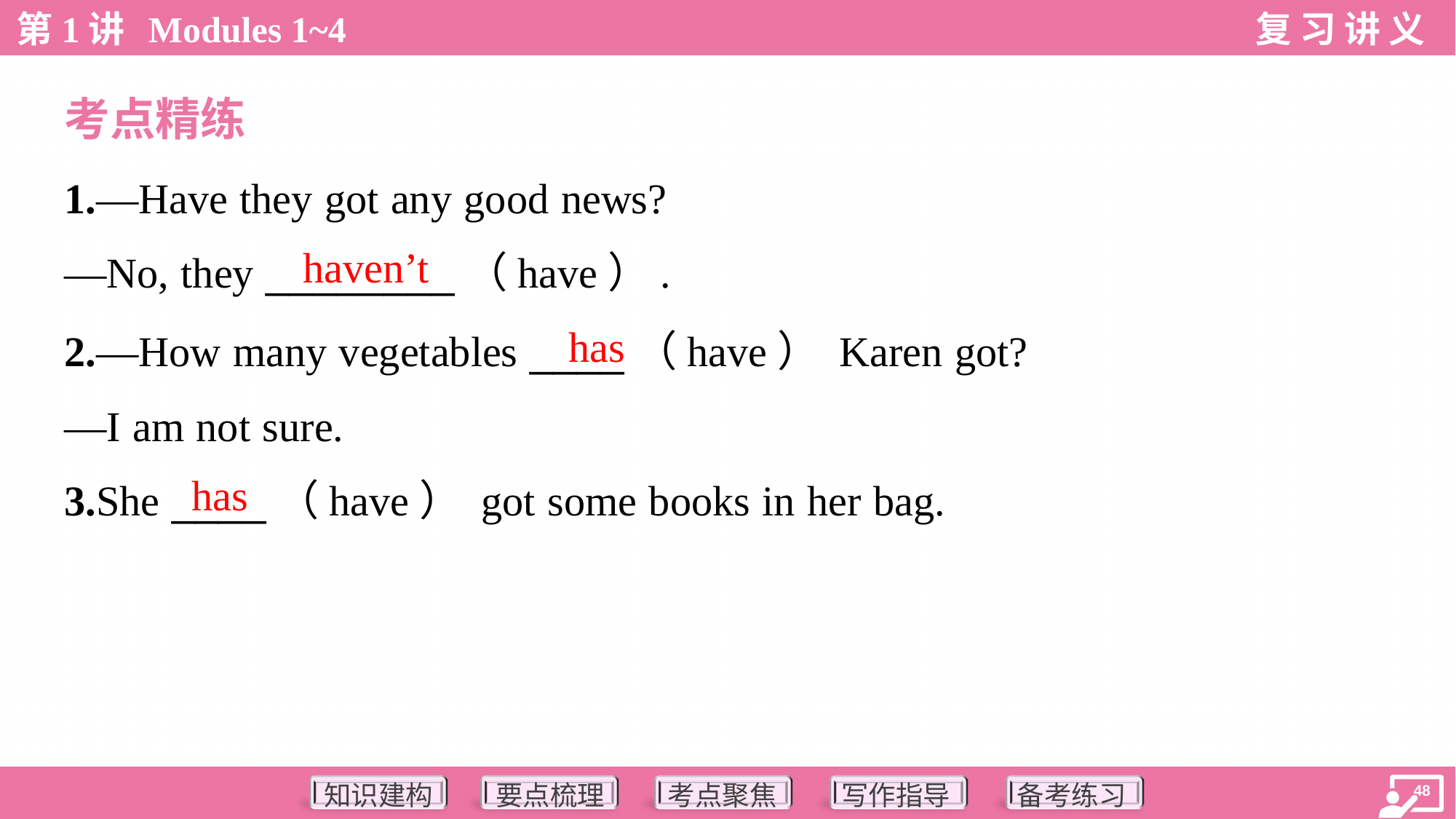

考点精练
1.—Have they got any good news?
—No, they ________（have）.
haven’t
has
2.—How many vegetables ____（have） Karen got?
—I am not sure.
has
3.She ____（have） got some books in her bag.